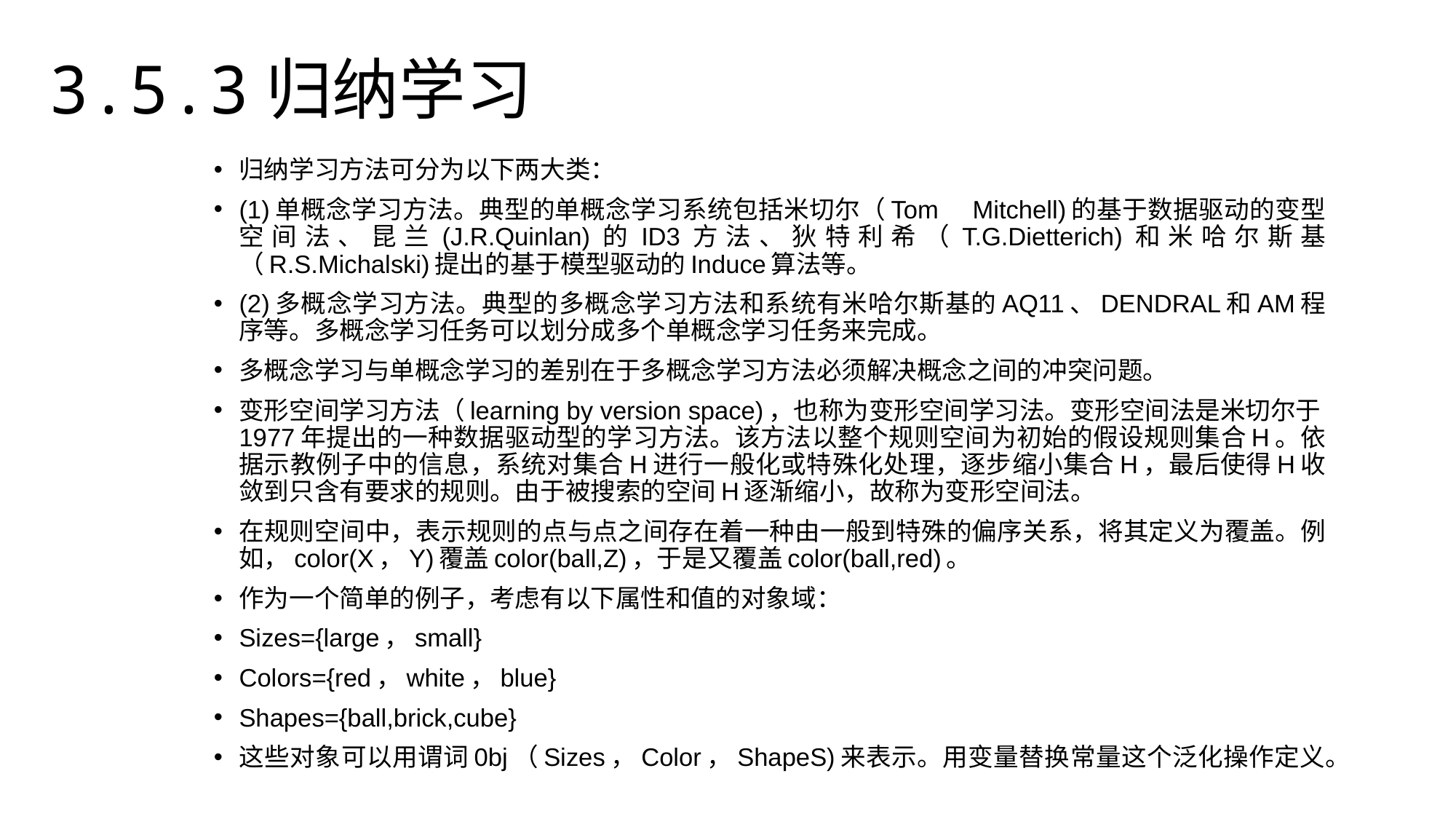

3.5.3归纳学习
归纳学习方法可分为以下两大类：
(1)单概念学习方法。典型的单概念学习系统包括米切尔（Tom	Mitchell)的基于数据驱动的变型空间法、昆兰(J.R.Quinlan)的ID3方法、狄特利希（T.G.Dietterich)和米哈尔斯基（R.S.Michalski)提出的基于模型驱动的Induce算法等。
(2)多概念学习方法。典型的多概念学习方法和系统有米哈尔斯基的AQ11、DENDRAL和AM程序等。多概念学习任务可以划分成多个单概念学习任务来完成。
多概念学习与单概念学习的差别在于多概念学习方法必须解决概念之间的冲突问题。
变形空间学习方法（learning by version space)，也称为变形空间学习法。变形空间法是米切尔于1977年提出的一种数据驱动型的学习方法。该方法以整个规则空间为初始的假设规则集合H。依据示教例子中的信息，系统对集合H进行一般化或特殊化处理，逐步缩小集合H，最后使得H收敛到只含有要求的规则。由于被搜索的空间H逐渐缩小，故称为变形空间法。
在规则空间中，表示规则的点与点之间存在着一种由一般到特殊的偏序关系，将其定义为覆盖。例如，color(X，Y)覆盖color(ball,Z)，于是又覆盖color(ball,red)。
作为一个简单的例子，考虑有以下属性和值的对象域：
Sizes={large，small}
Colors={red，white，blue}
Shapes={ball,brick,cube}
这些对象可以用谓词0bj（Sizes，Color，ShapeS)来表示。用变量替换常量这个泛化操作定义。